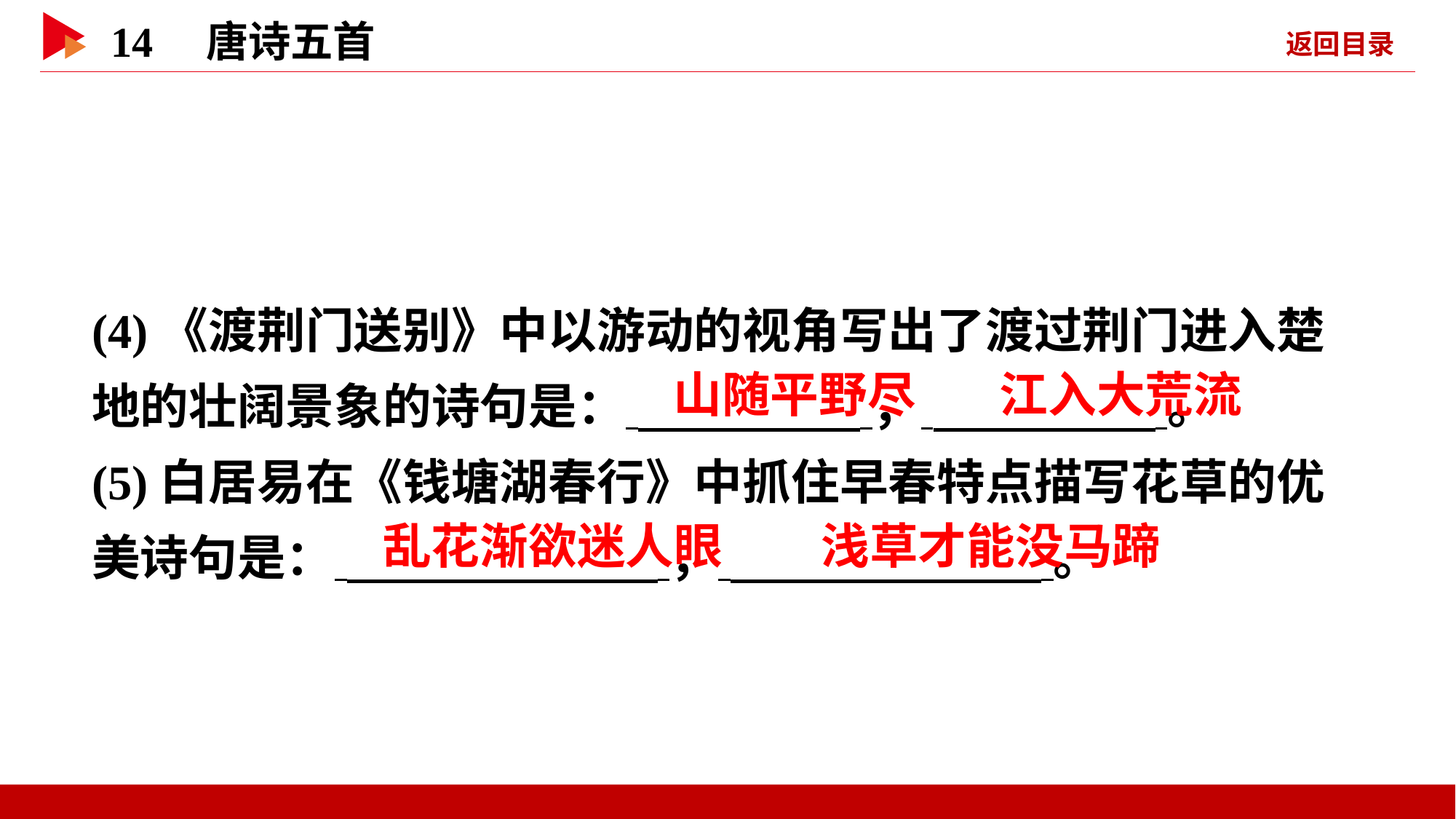

(4)《渡荆门送别》中以游动的视角写出了渡过荆门进入楚地的壮阔景象的诗句是：                      ，                      。
(5)白居易在《钱塘湖春行》中抓住早春特点描写花草的优美诗句是：                              ，                              。
 山随平野尽
 江入大荒流
 乱花渐欲迷人眼
 浅草才能没马蹄